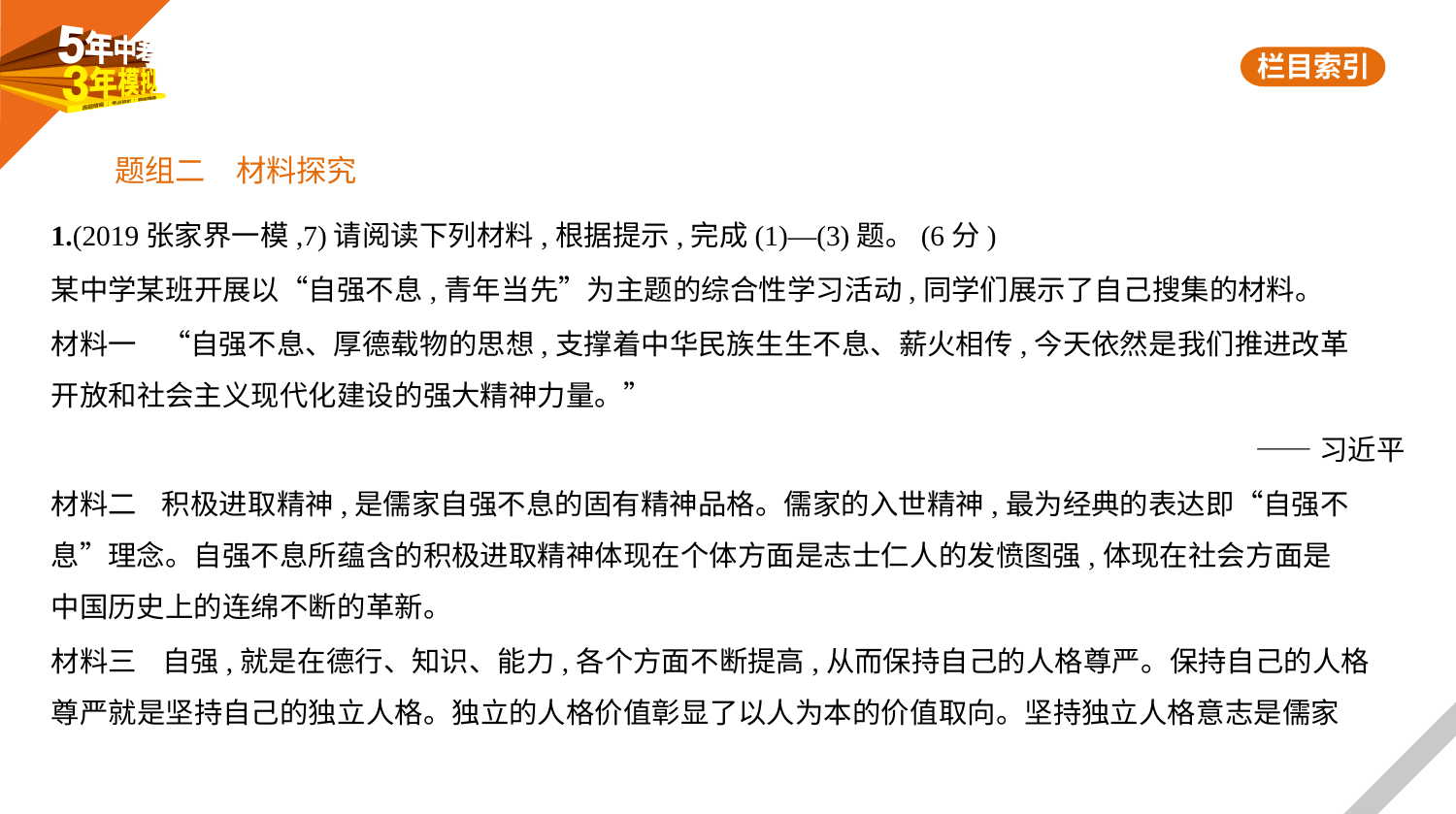

题组二　材料探究
1.(2019张家界一模,7)请阅读下列材料,根据提示,完成(1)—(3)题。(6分)
某中学某班开展以“自强不息,青年当先”为主题的综合性学习活动,同学们展示了自己搜集的材料。
材料一    “自强不息、厚德载物的思想,支撑着中华民族生生不息、薪火相传,今天依然是我们推进改革
开放和社会主义现代化建设的强大精神力量。”
——习近平
材料二    积极进取精神,是儒家自强不息的固有精神品格。儒家的入世精神,最为经典的表达即“自强不
息”理念。自强不息所蕴含的积极进取精神体现在个体方面是志士仁人的发愤图强,体现在社会方面是
中国历史上的连绵不断的革新。
材料三    自强,就是在德行、知识、能力,各个方面不断提高,从而保持自己的人格尊严。保持自己的人格
尊严就是坚持自己的独立人格。独立的人格价值彰显了以人为本的价值取向。坚持独立人格意志是儒家